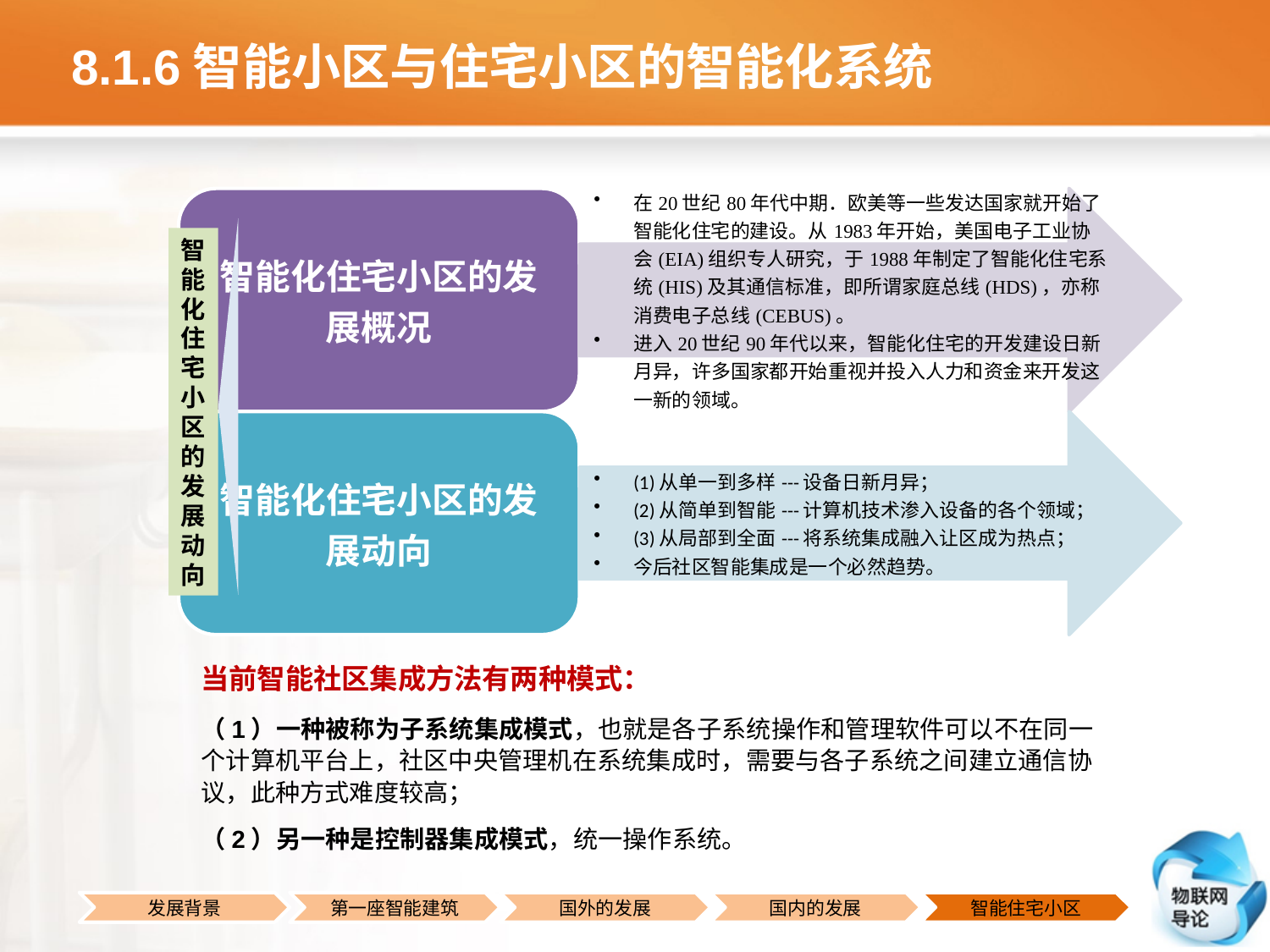

# 8.1.6智能小区与住宅小区的智能化系统
在20世纪80年代中期．欧美等一些发达国家就开始了智能化住宅的建设。从1983年开始，美国电子工业协会(EIA)组织专人研究，于1988年制定了智能化住宅系统(HIS)及其通信标准，即所谓家庭总线(HDS)，亦称消费电子总线(CEBUS)。
进入20世纪90年代以来，智能化住宅的开发建设日新月异，许多国家都开始重视并投入人力和资金来开发这一新的领域。
(1)从单一到多样---设备日新月异；
(2)从简单到智能---计算机技术渗入设备的各个领域；
(3)从局部到全面---将系统集成融入让区成为热点；
今后社区智能集成是一个必然趋势。
智能化住宅小区的发展动向

当前智能社区集成方法有两种模式：

（1）一种被称为子系统集成模式，也就是各子系统操作和管理软件可以不在同一个计算机平台上，社区中央管理机在系统集成时，需要与各子系统之间建立通信协议，此种方式难度较高；

（2）另一种是控制器集成模式，统一操作系统。
发展背景
国内的发展
智能住宅小区
第一座智能建筑
国外的发展